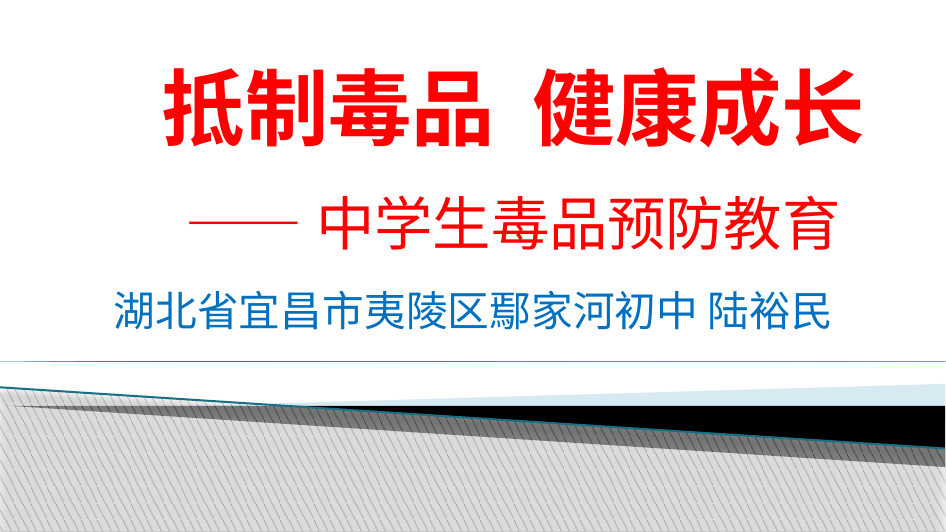

# 抵制毒品  健康成长
——中学生毒品预防教育

湖北省宜昌市夷陵区鄢家河初中 陆裕民